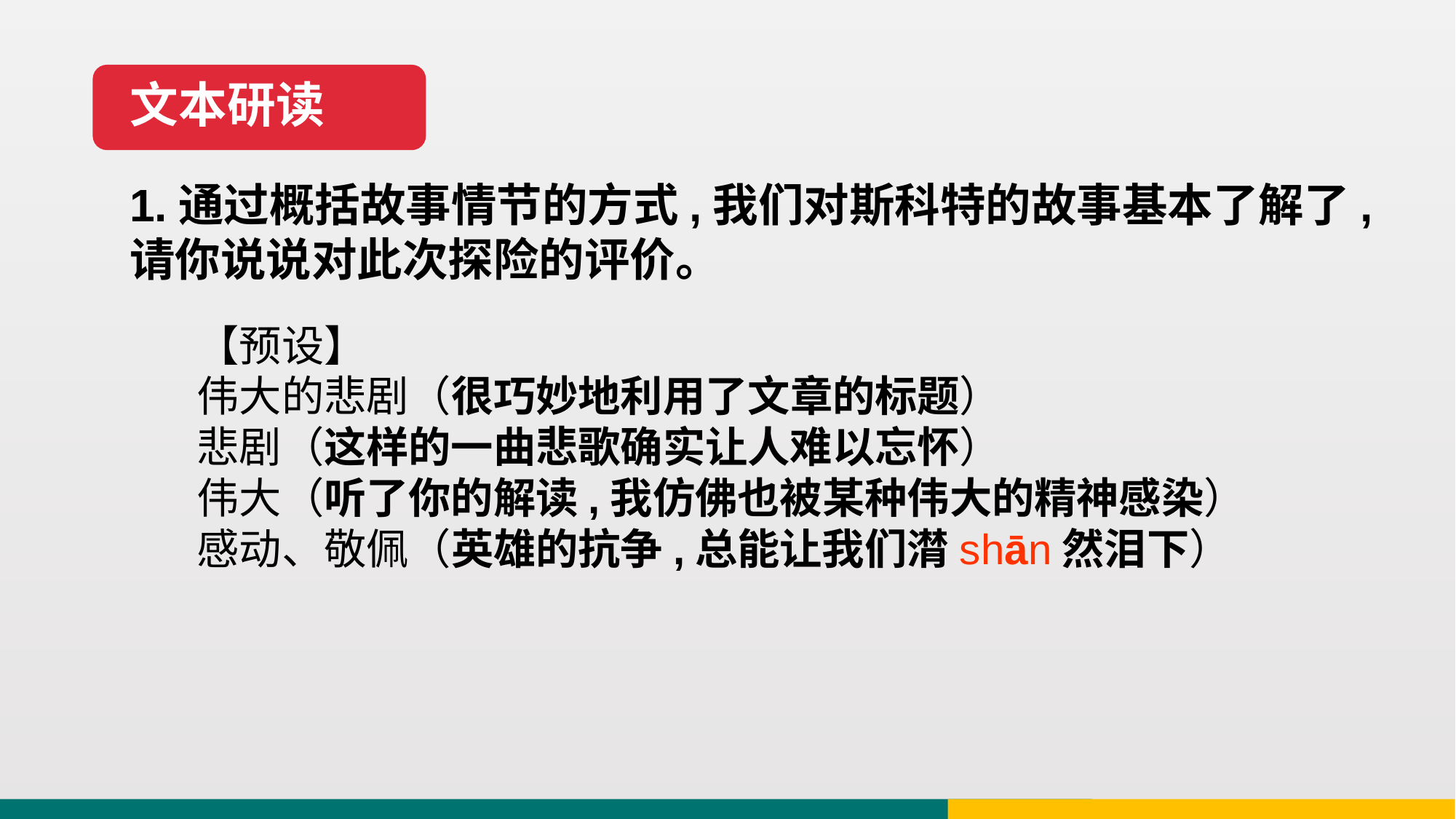

文本研读
1.通过概括故事情节的方式,我们对斯科特的故事基本了解了,请你说说对此次探险的评价。
【预设】
伟大的悲剧（很巧妙地利用了文章的标题）
悲剧（这样的一曲悲歌确实让人难以忘怀）
伟大（听了你的解读,我仿佛也被某种伟大的精神感染）
感动、敬佩（英雄的抗争,总能让我们潸shān然泪下）